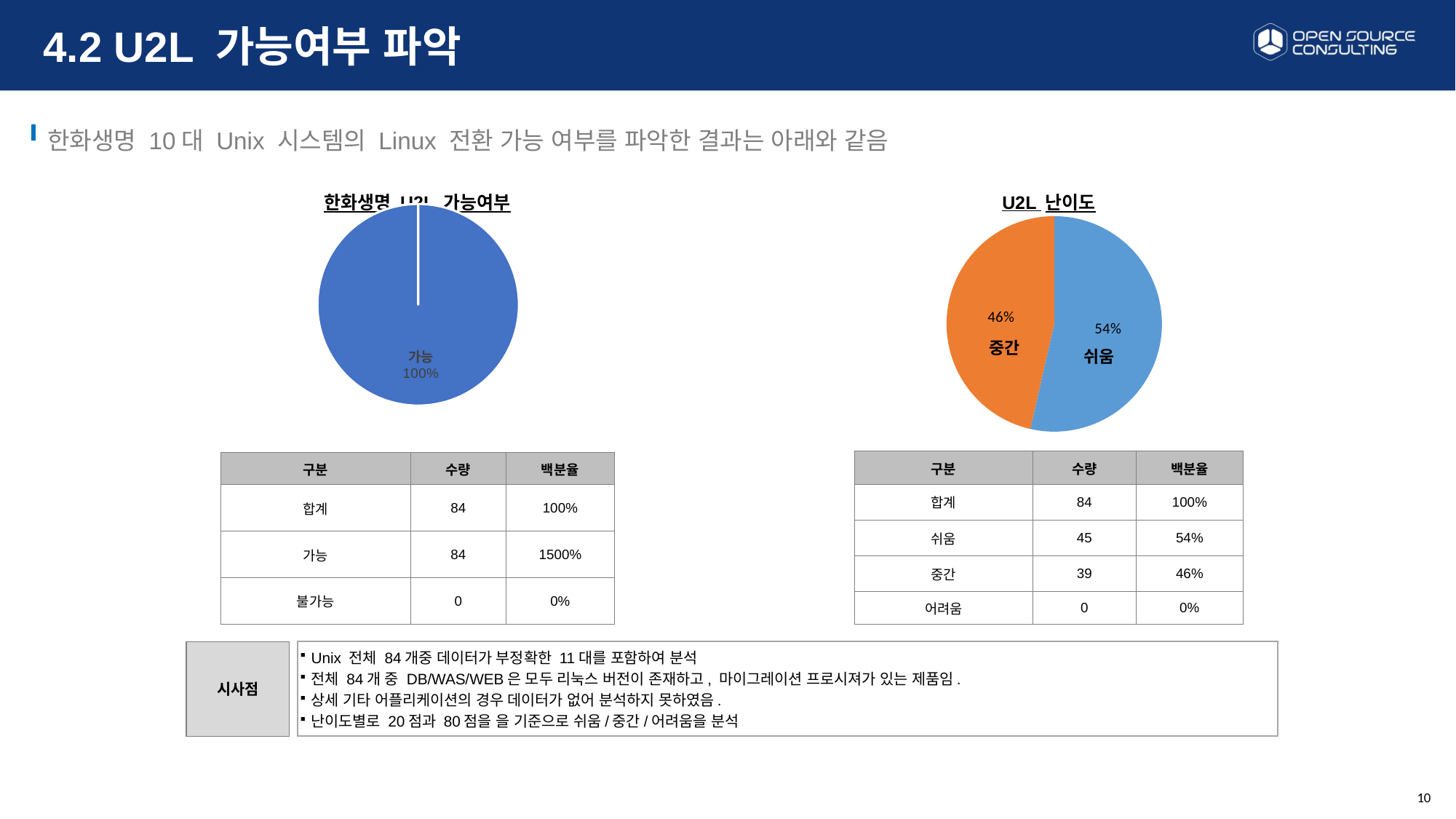

# 4.2 U2L 가능여부 파악
한화생명 10대 Unix 시스템의 Linux 전환 가능 여부를 파악한 결과는 아래와 같음

한화생명 U2L 가능여부
U2L 난이도

### Chart

| Category |  |
|---|---|
| 가능 | 15.0 |
| 불가능 | 0.0 |

### Chart

| Category |  |  |
|---|---|---|
| 쉬움 | 45.0 | 0.5357142857142857 |
| 중간 | 39.0 | 0.4642857142857143 |
| 어려움 | 0.0 | 0.0 |

### Chart

| Category |
|---|

### Chart

| Category |
|---|

### Chart

| Category |
|---|
중간
쉬움
| 구분 | 수량 | 백분율 |
| --- | --- | --- |
| 합계 | 84 | 100% |
| 쉬움 | 45 | 54% |
| 중간 | 39 | 46% |
| 어려움 | 0 | 0% |
| 구분 | 수량 | 백분율 |
| --- | --- | --- |
| 합계 | 84 | 100% |
| 가능 | 84 | 1500% |
| 불가능 | 0 | 0% |
시사점
Unix 전체 84개중 데이터가 부정확한 11대를 포함하여 분석
전체 84개 중 DB/WAS/WEB은 모두 리눅스 버전이 존재하고, 마이그레이션 프로시져가 있는 제품임.
상세 기타 어플리케이션의 경우 데이터가 없어 분석하지 못하였음.
난이도별로 20점과 80점을 을 기준으로 쉬움/중간/어려움을 분석